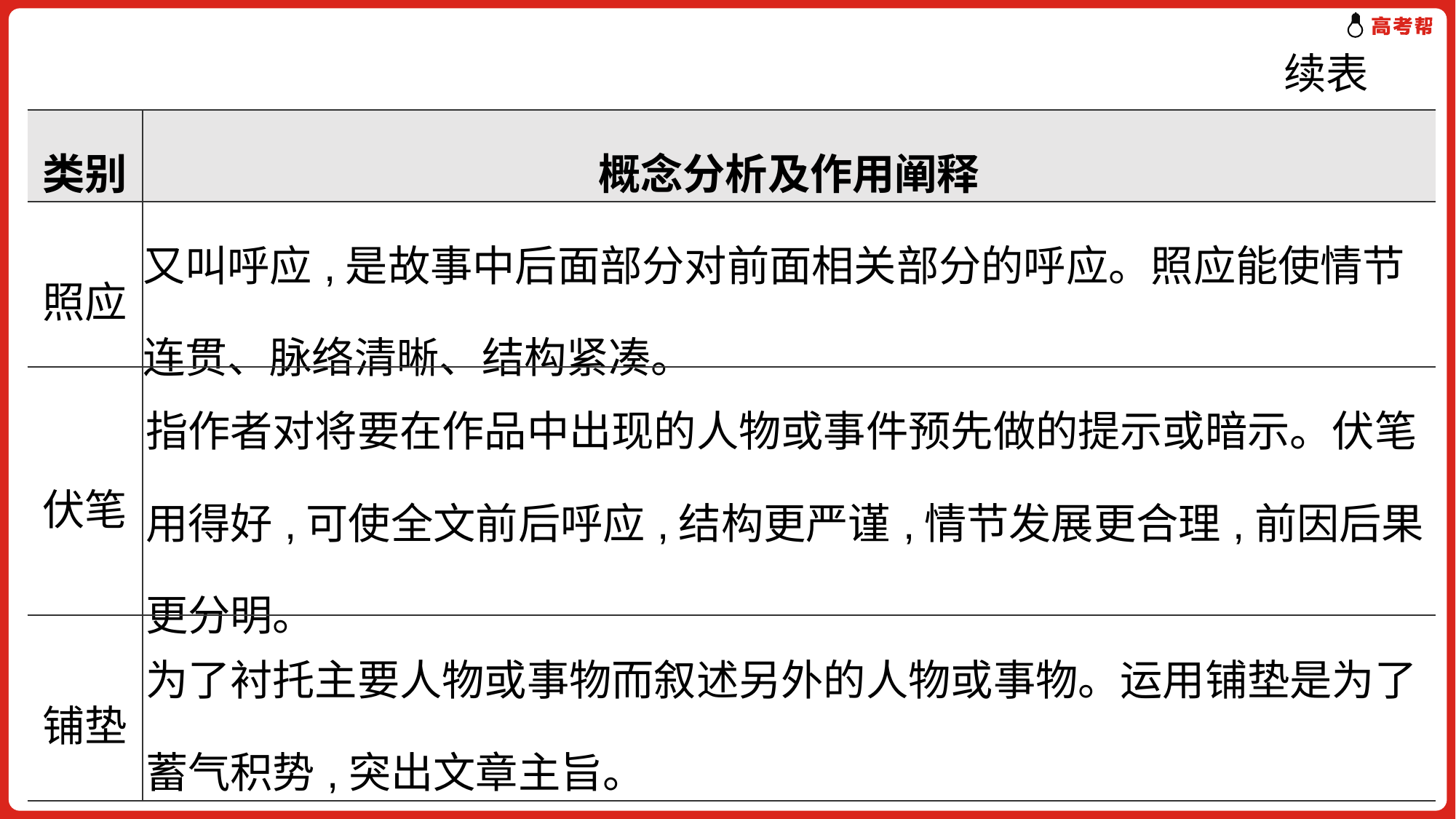

续表
| 类别 | 概念分析及作用阐释 |
| --- | --- |
| 照应 | 又叫呼应,是故事中后面部分对前面相关部分的呼应。照应能使情节连贯、脉络清晰、结构紧凑。 |
| 伏笔 | 指作者对将要在作品中出现的人物或事件预先做的提示或暗示。伏笔用得好,可使全文前后呼应,结构更严谨,情节发展更合理,前因后果更分明。 |
| 铺垫 | 为了衬托主要人物或事物而叙述另外的人物或事物。运用铺垫是为了蓄气积势,突出文章主旨。 |